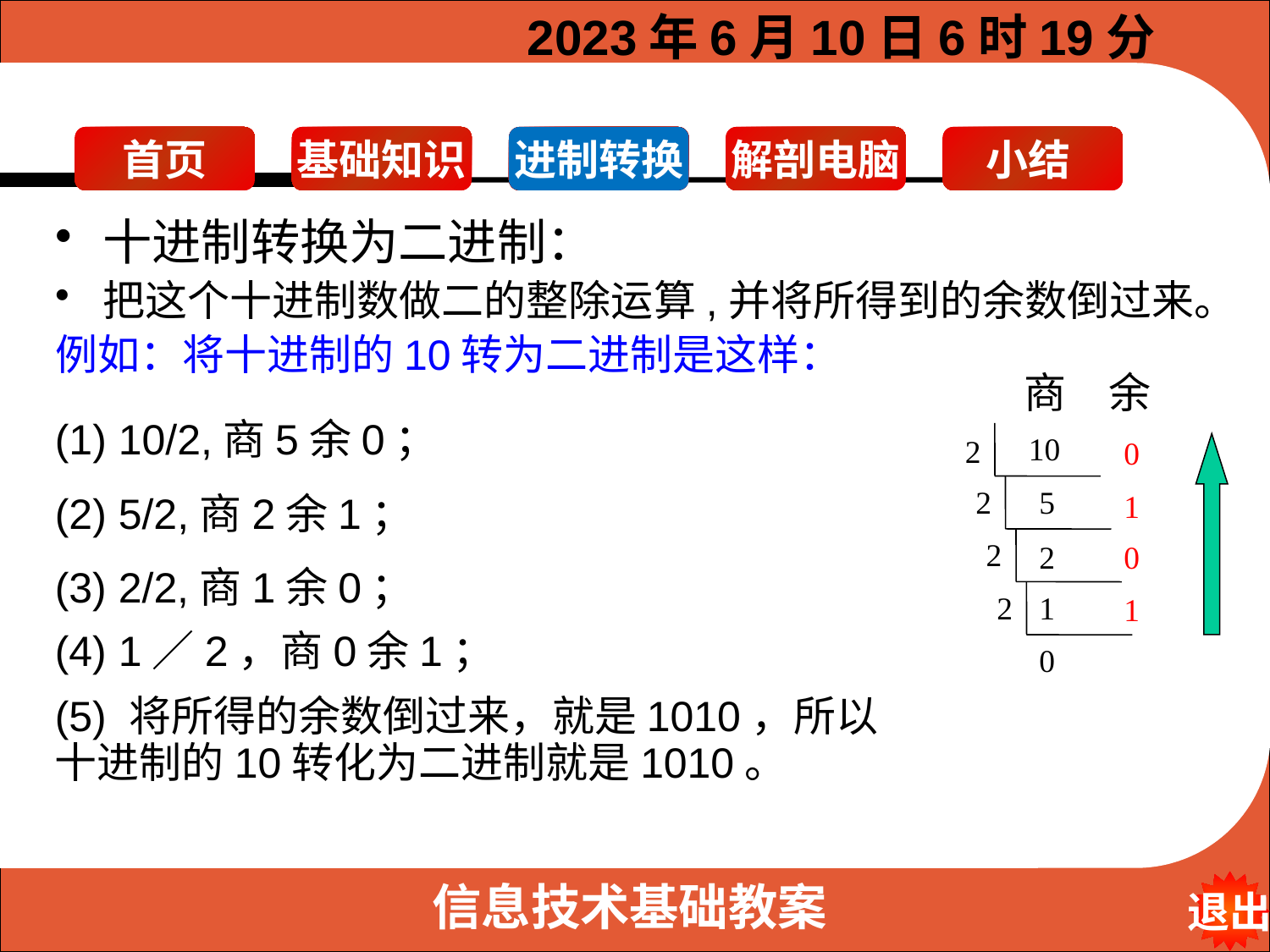

2023年6月10日6时19分
进制转换
十进制转换为二进制：
把这个十进制数做二的整除运算,并将所得到的余数倒过来。
例如：将十进制的10转为二进制是这样：
商
余
(1) 10/2,商5余0；

10
2
0

2

5
1
(2) 5/2,商2余1；
2

2
0
(3) 2/2,商1余0；
2

1
1
(4) 1／2，商0余1；
0
(5) 将所得的余数倒过来，就是1010，所以十进制的10转化为二进制就是1010。